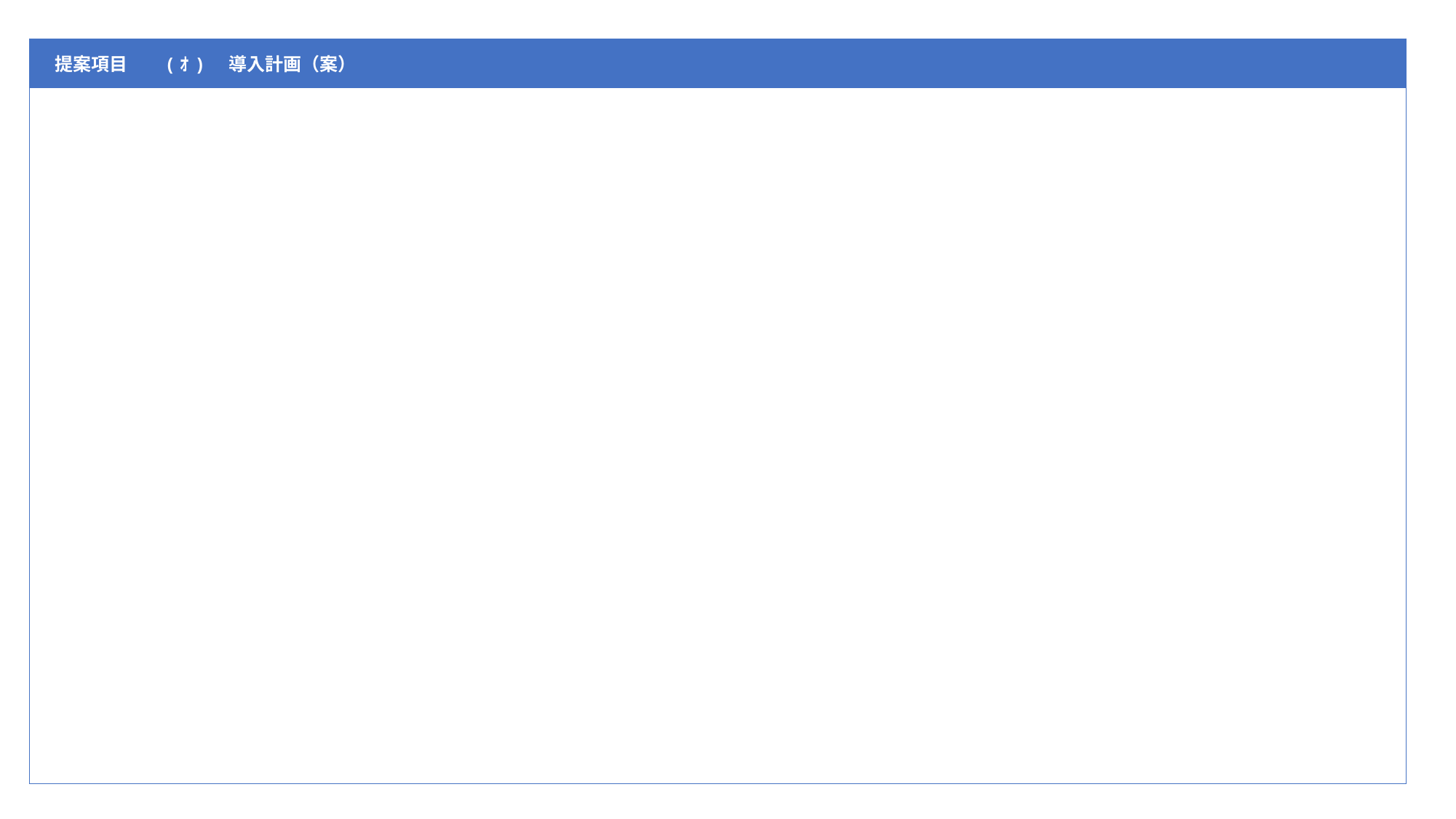

| 提案項目 | (ｵ)　導入計画（案） |
| --- | --- |
|  |  |